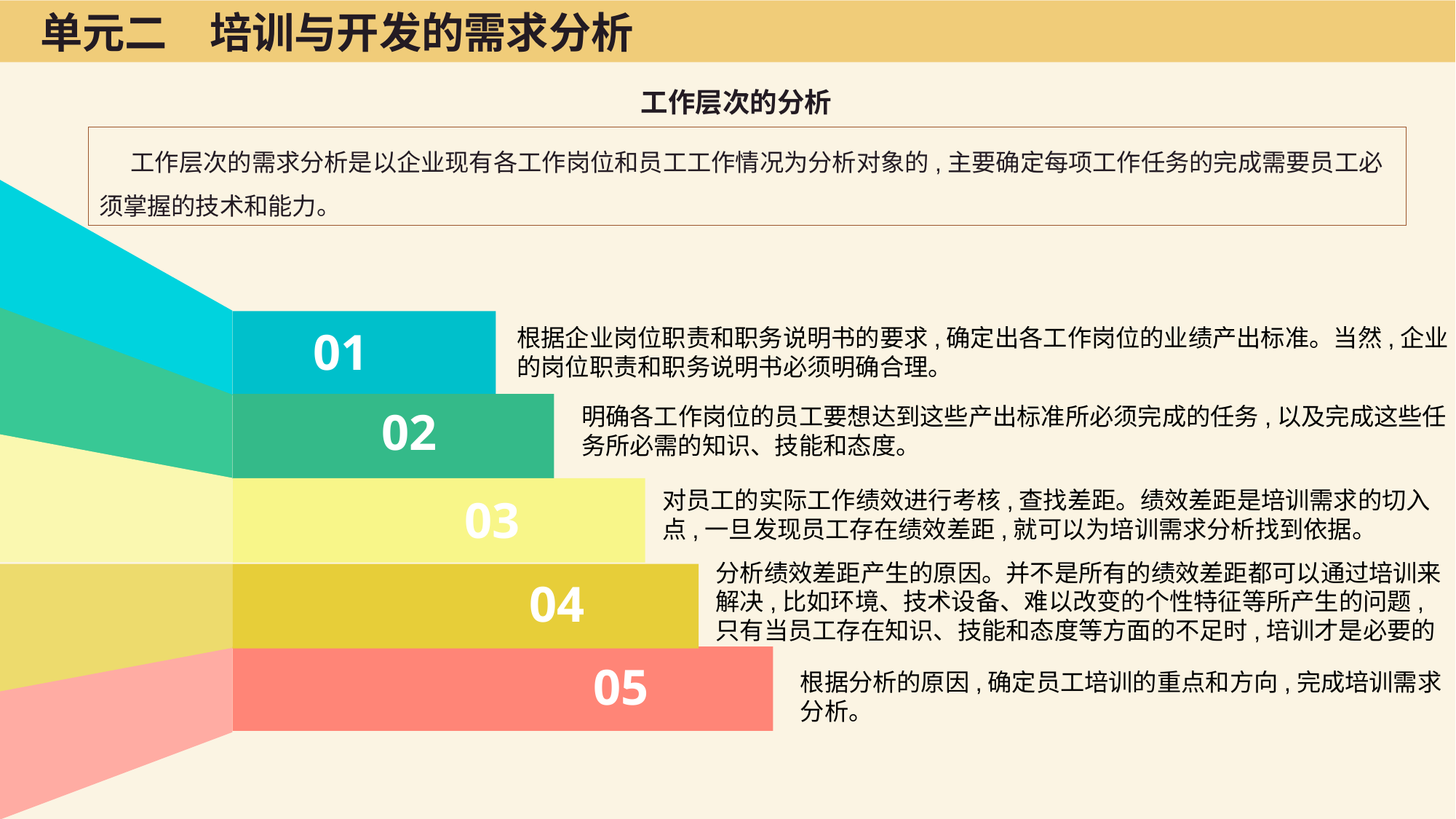

单元二　培训与开发的需求分析
工作层次的分析
工作层次的需求分析是以企业现有各工作岗位和员工工作情况为分析对象的,主要确定每项工作任务的完成需要员工必须掌握的技术和能力。

01
根据企业岗位职责和职务说明书的要求,确定出各工作岗位的业绩产出标准。当然,企业的岗位职责和职务说明书必须明确合理。

02
明确各工作岗位的员工要想达到这些产出标准所必须完成的任务,以及完成这些任务所必需的知识、技能和态度。

03
对员工的实际工作绩效进行考核,查找差距。绩效差距是培训需求的切入点,一旦发现员工存在绩效差距,就可以为培训需求分析找到依据。

04
分析绩效差距产生的原因。并不是所有的绩效差距都可以通过培训来解决,比如环境、技术设备、难以改变的个性特征等所产生的问题,只有当员工存在知识、技能和态度等方面的不足时,培训才是必要的

05
根据分析的原因,确定员工培训的重点和方向,完成培训需求分析。